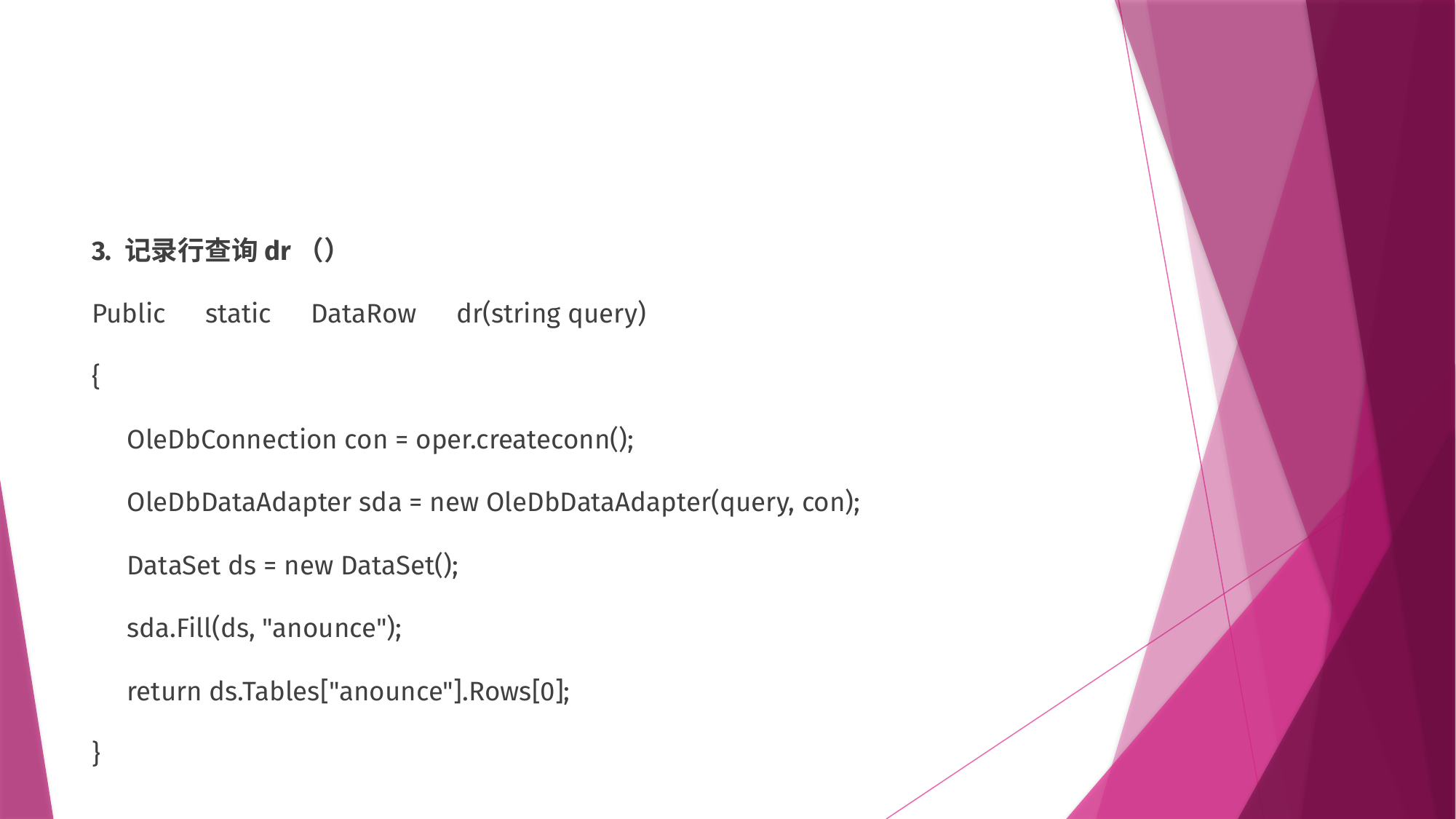

#
3. 记录行查询dr（）
Public　static　DataRow　dr(string query)
{
     OleDbConnection con = oper.createconn();
     OleDbDataAdapter sda = new OleDbDataAdapter(query, con);
     DataSet ds = new DataSet();
     sda.Fill(ds, "anounce");
     return ds.Tables["anounce"].Rows[0];
}